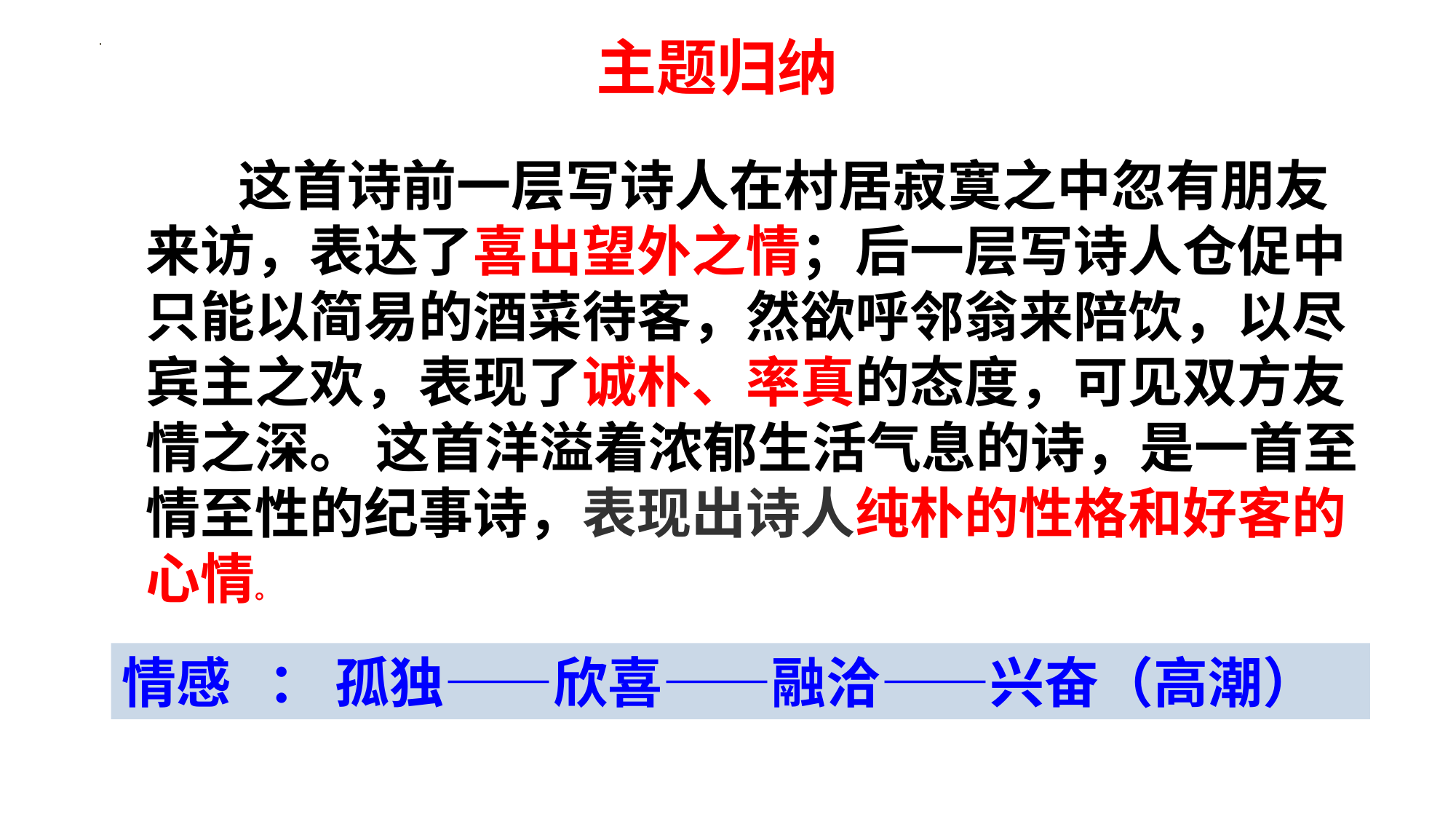

主题归纳
   这首诗前一层写诗人在村居寂寞之中忽有朋友来访，表达了喜出望外之情；后一层写诗人仓促中只能以简易的酒菜待客，然欲呼邻翁来陪饮，以尽宾主之欢，表现了诚朴、率真的态度，可见双方友情之深。 这首洋溢着浓郁生活气息的诗，是一首至情至性的纪事诗，表现出诗人纯朴的性格和好客的心情。
情感   ： 孤独——欣喜——融洽——兴奋（高潮）